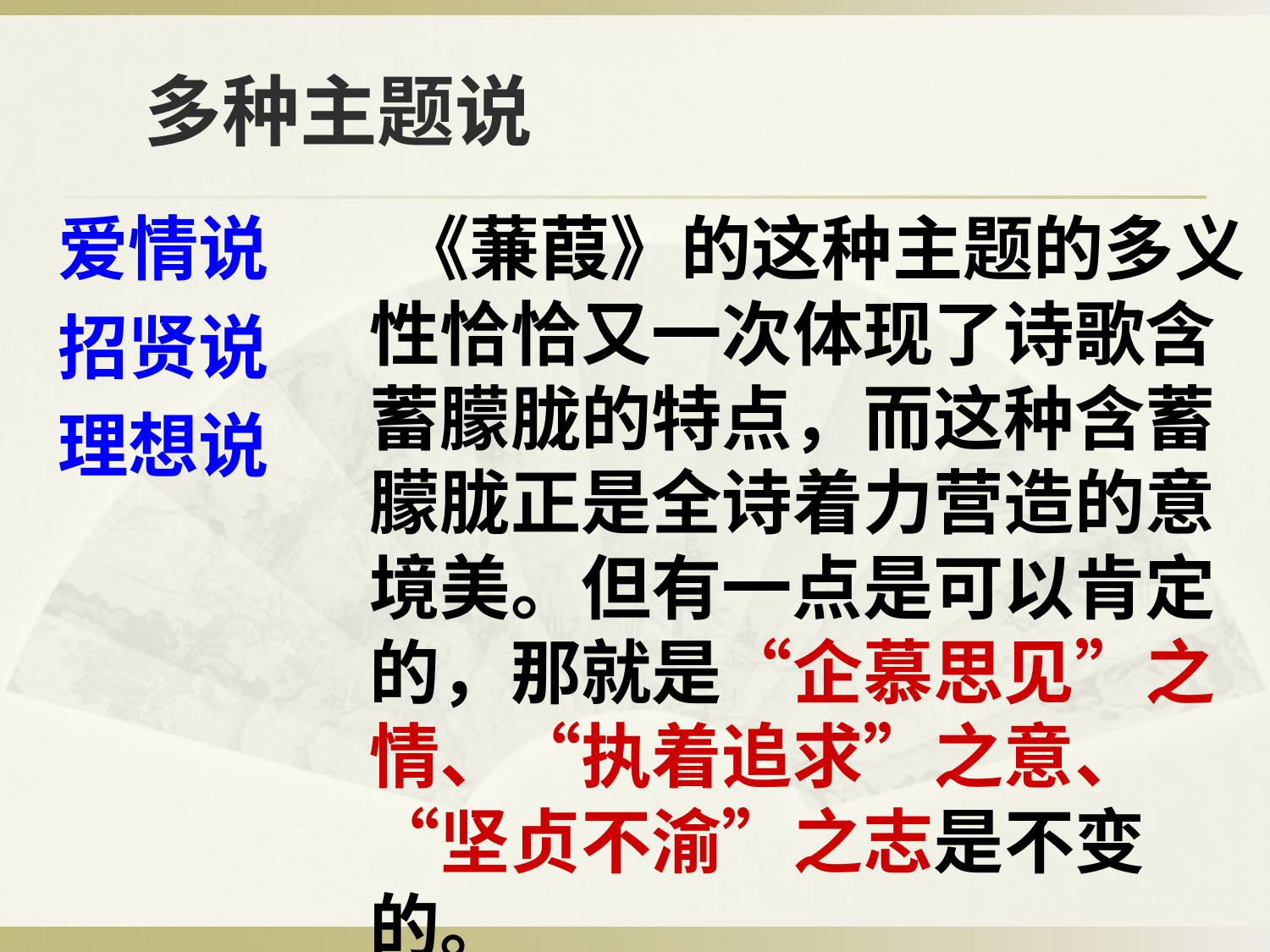

# 多种主题说
爱情说
招贤说
理想说
 《蒹葭》的这种主题的多义性恰恰又一次体现了诗歌含蓄朦胧的特点，而这种含蓄朦胧正是全诗着力营造的意境美。但有一点是可以肯定的，那就是“企慕思见”之情、“执着追求”之意、“坚贞不渝”之志是不变的。